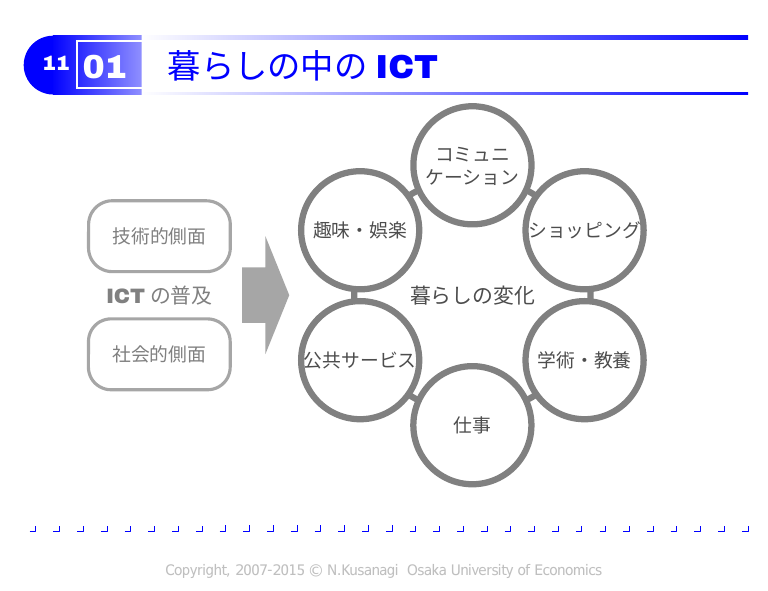

# 01   暮らしの中のICT
コミュニ
ケーション
趣味・娯楽
ショッピング
暮らしの変化
技術的側面

ICTの普及
公共サービス
学術・教養
社会的側面
仕事